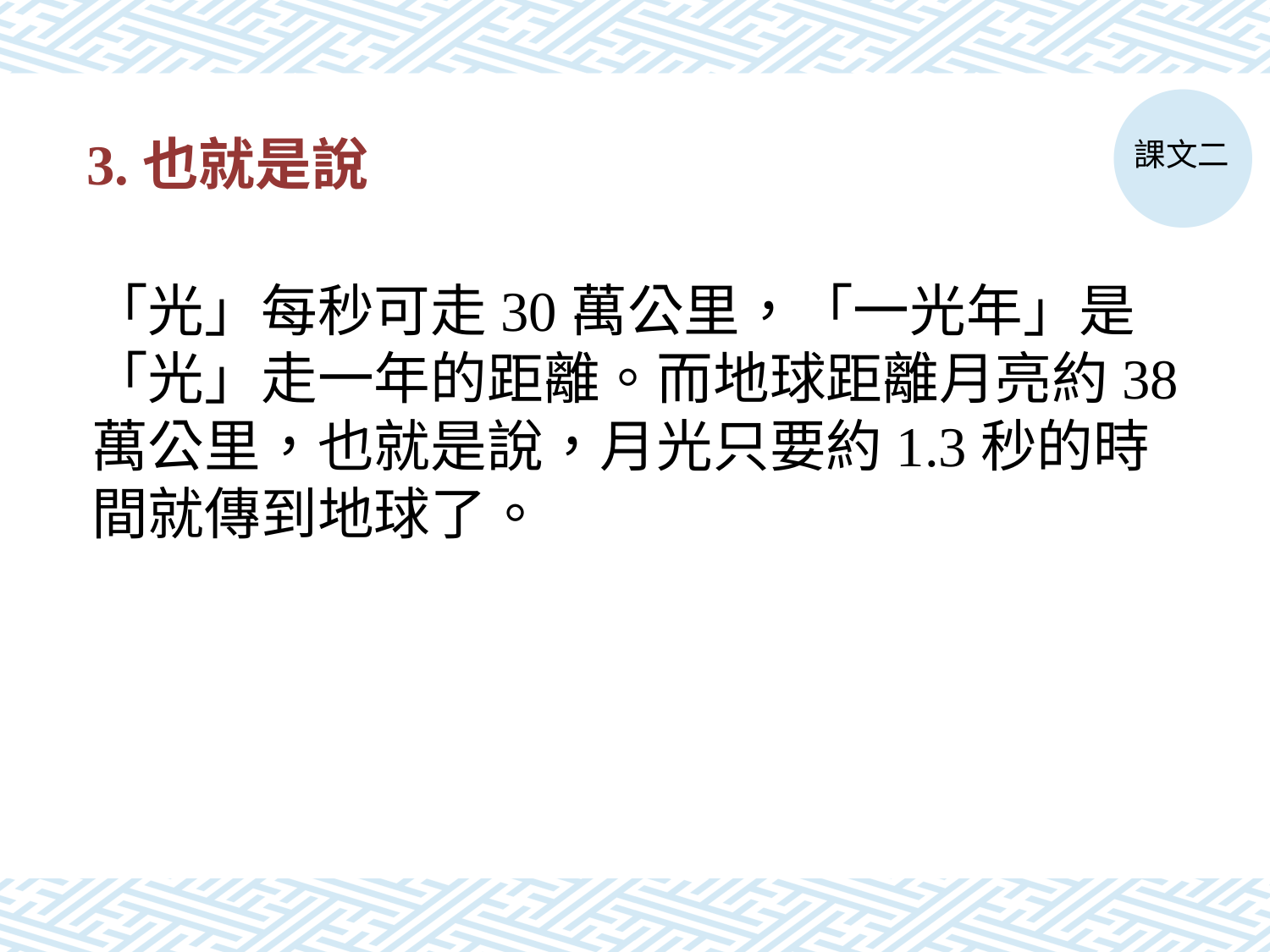

課文二
# 3.也就是說
「光」每秒可走30萬公里，「一光年」是「光」走一年的距離。而地球距離月亮約38萬公里，也就是說，月光只要約1.3秒的時間就傳到地球了。